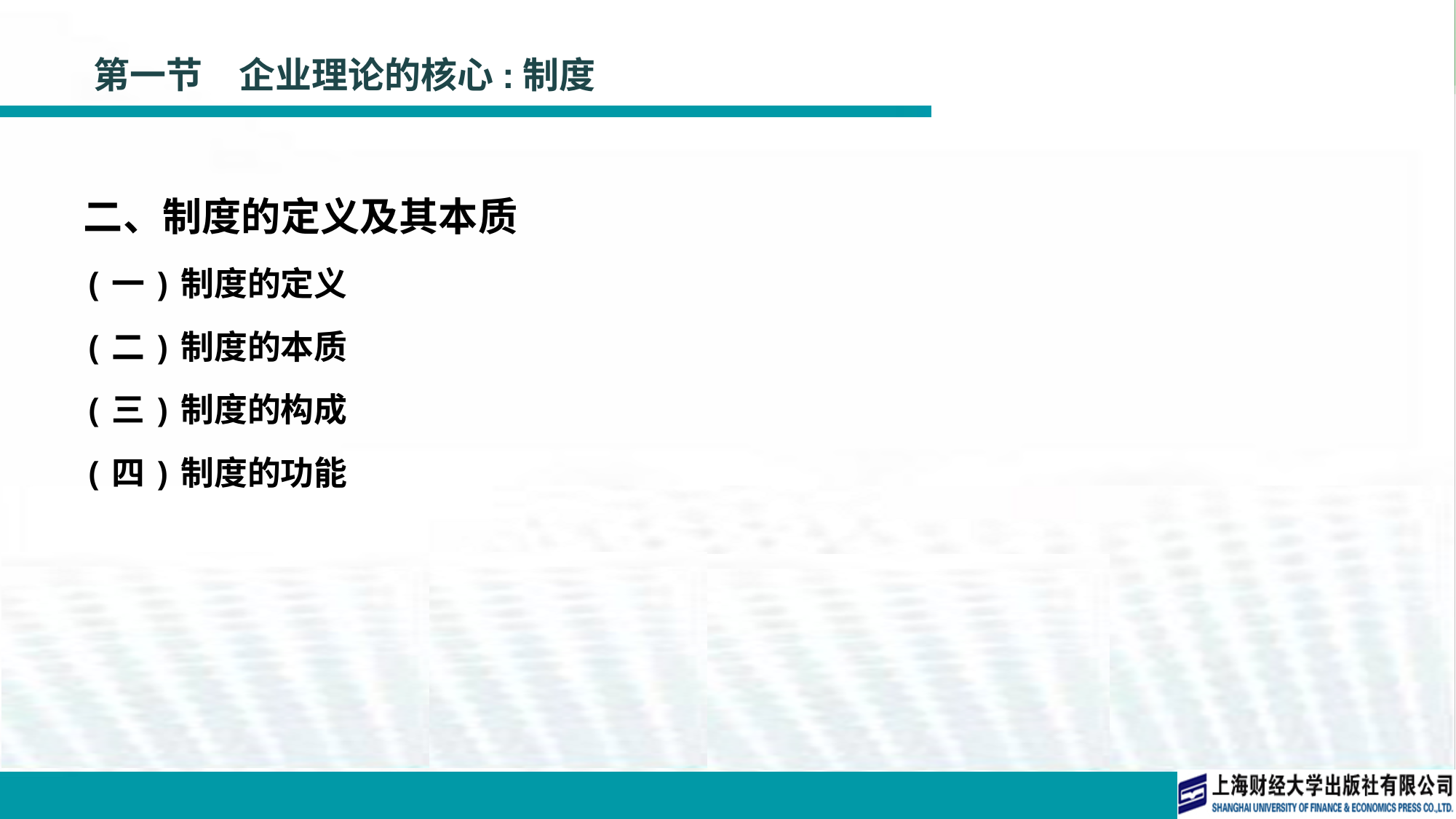

# 第一节　企业理论的核心:制度
二、制度的定义及其本质
(一)制度的定义
(二)制度的本质
(三)制度的构成
(四)制度的功能